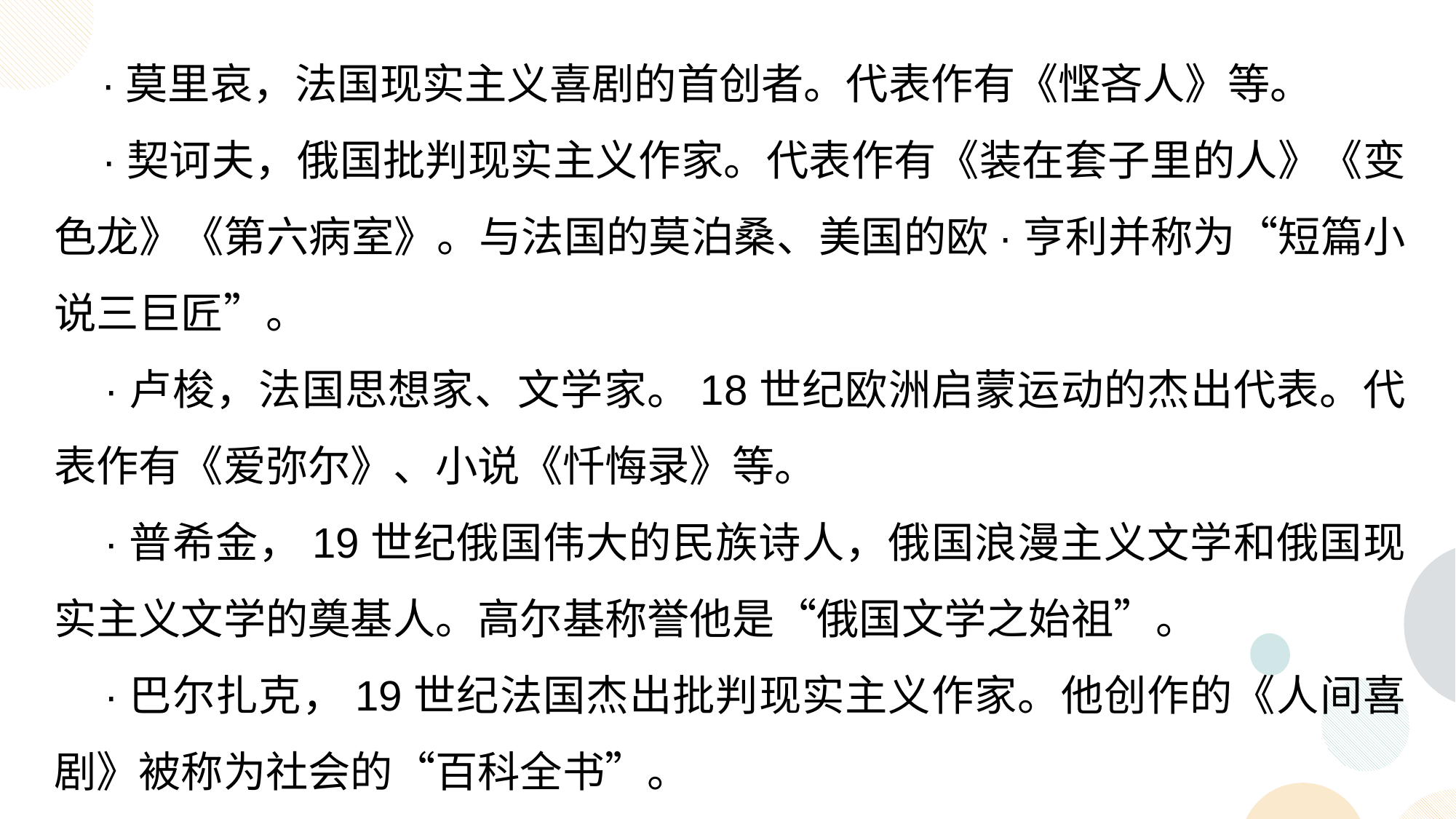

·莫里哀，法国现实主义喜剧的首创者。代表作有《悭吝人》等。
    ·契诃夫，俄国批判现实主义作家。代表作有《装在套子里的人》《变色龙》《第六病室》。与法国的莫泊桑、美国的欧·亨利并称为“短篇小说三巨匠”。
    ·卢梭，法国思想家、文学家。18世纪欧洲启蒙运动的杰出代表。代表作有《爱弥尔》、小说《忏悔录》等。
    ·普希金，19世纪俄国伟大的民族诗人，俄国浪漫主义文学和俄国现实主义文学的奠基人。高尔基称誉他是“俄国文学之始祖”。
    ·巴尔扎克，19世纪法国杰出批判现实主义作家。他创作的《人间喜剧》被称为社会的“百科全书”。